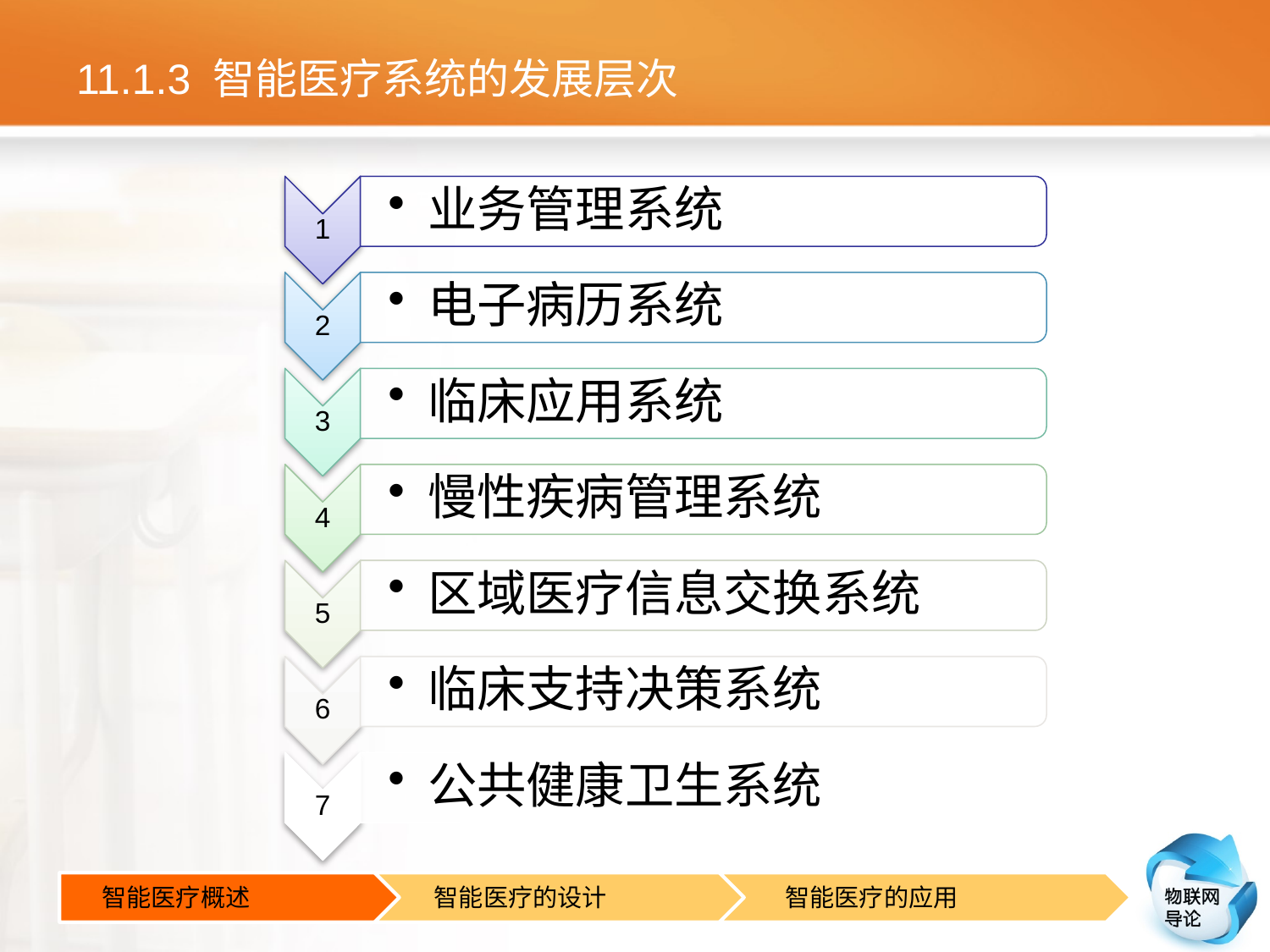

# 11.1.3 智能医疗系统的发展层次
1
业务管理系统
2
电子病历系统
3
临床应用系统
4
慢性疾病管理系统
5
区域医疗信息交换系统
6
临床支持决策系统
7
公共健康卫生系统